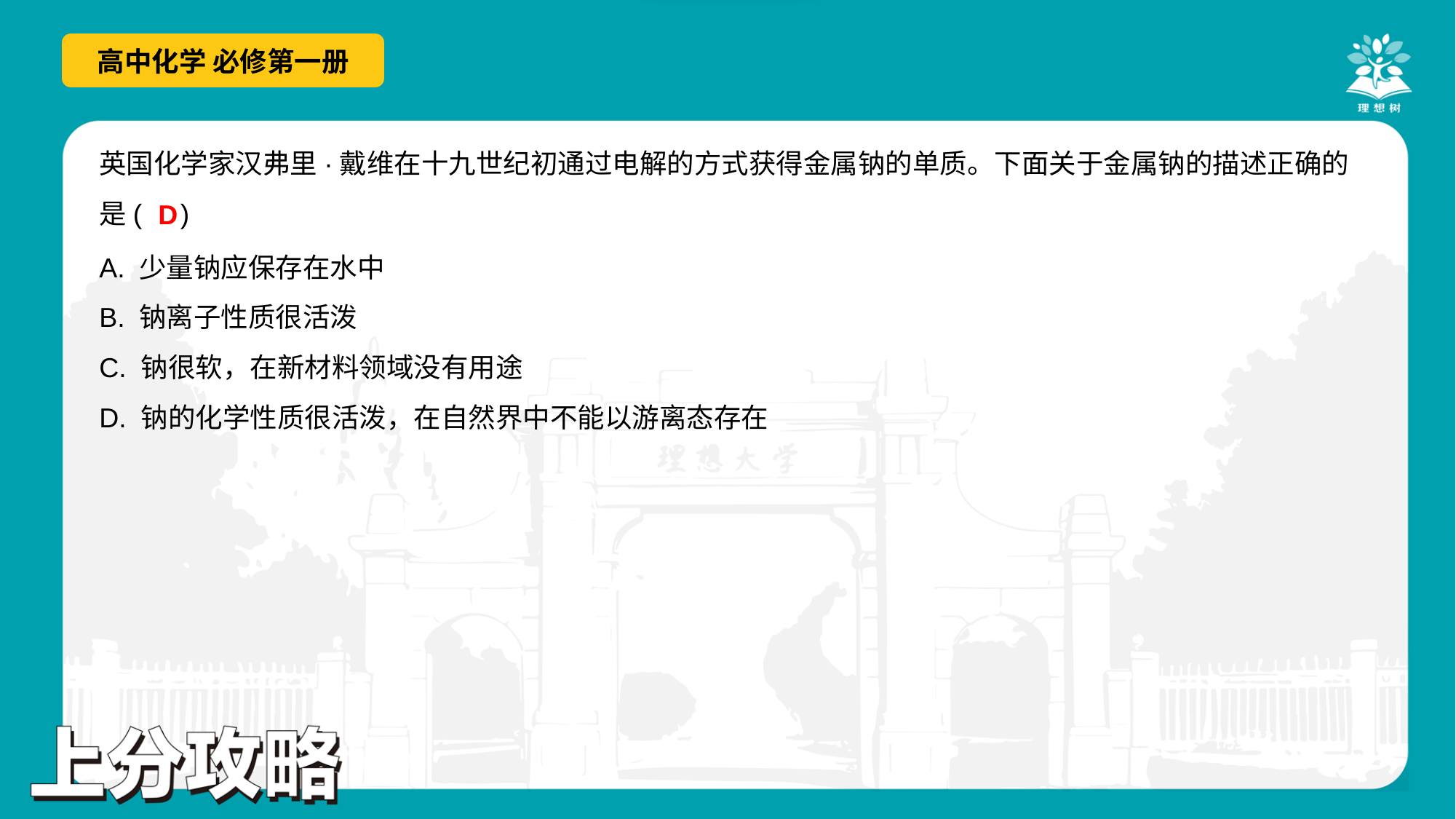

英国化学家汉弗里·戴维在十九世纪初通过电解的方式获得金属钠的单质。下面关于金属钠的描述正确的
是(     )
D
A. 少量钠应保存在水中
B. 钠离子性质很活泼
C. 钠很软，在新材料领域没有用途
D. 钠的化学性质很活泼，在自然界中不能以游离态存在